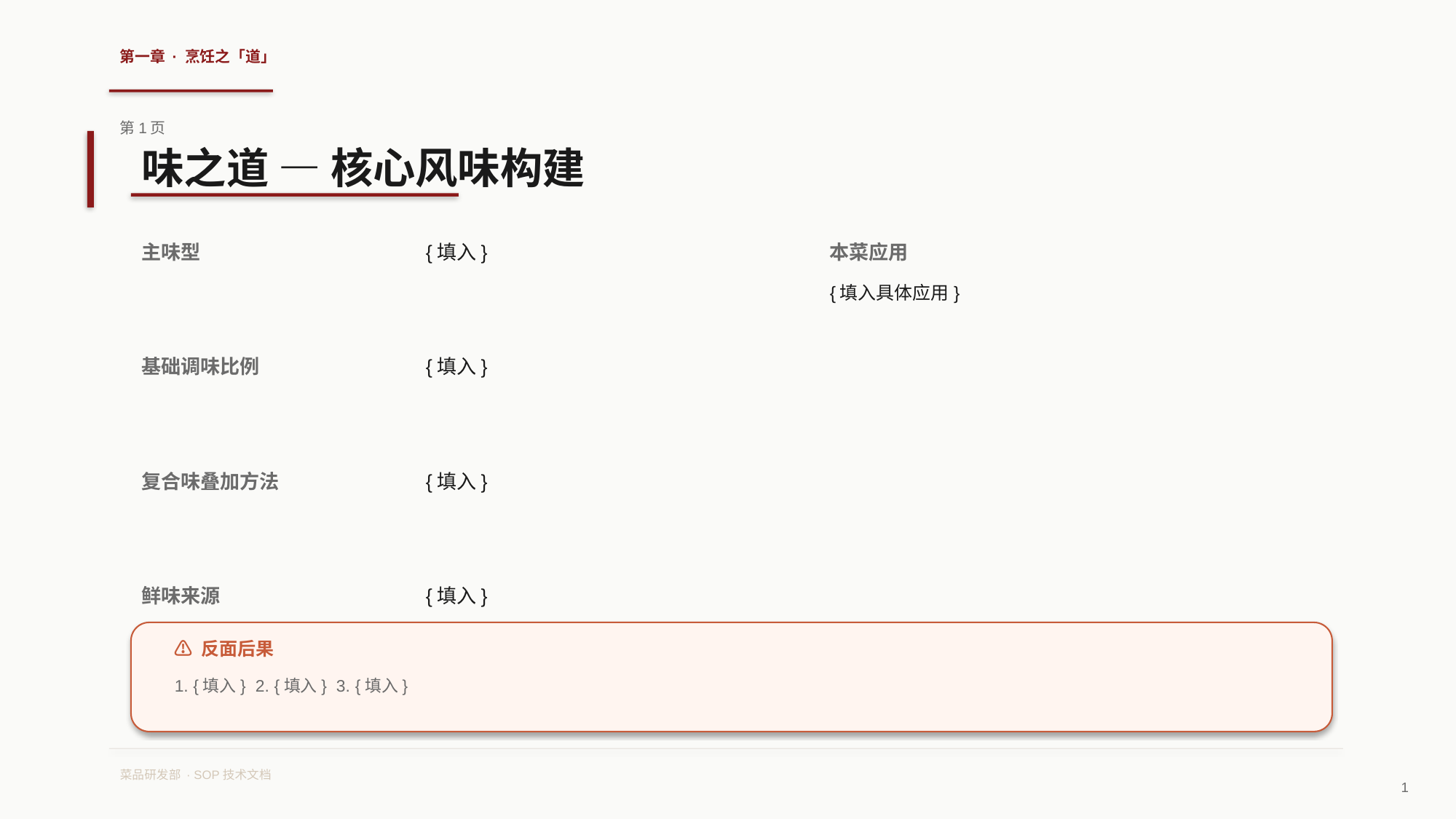

第一章 · 烹饪之「道」

第1页
味之道 — 核心风味构建

主味型
{填入}
本菜应用
{填入具体应用}
基础调味比例
{填入}
复合味叠加方法
{填入}
鲜味来源
{填入}

⚠ 反面后果
1. {填入}  2. {填入}  3. {填入}

菜品研发部 · SOP技术文档
1